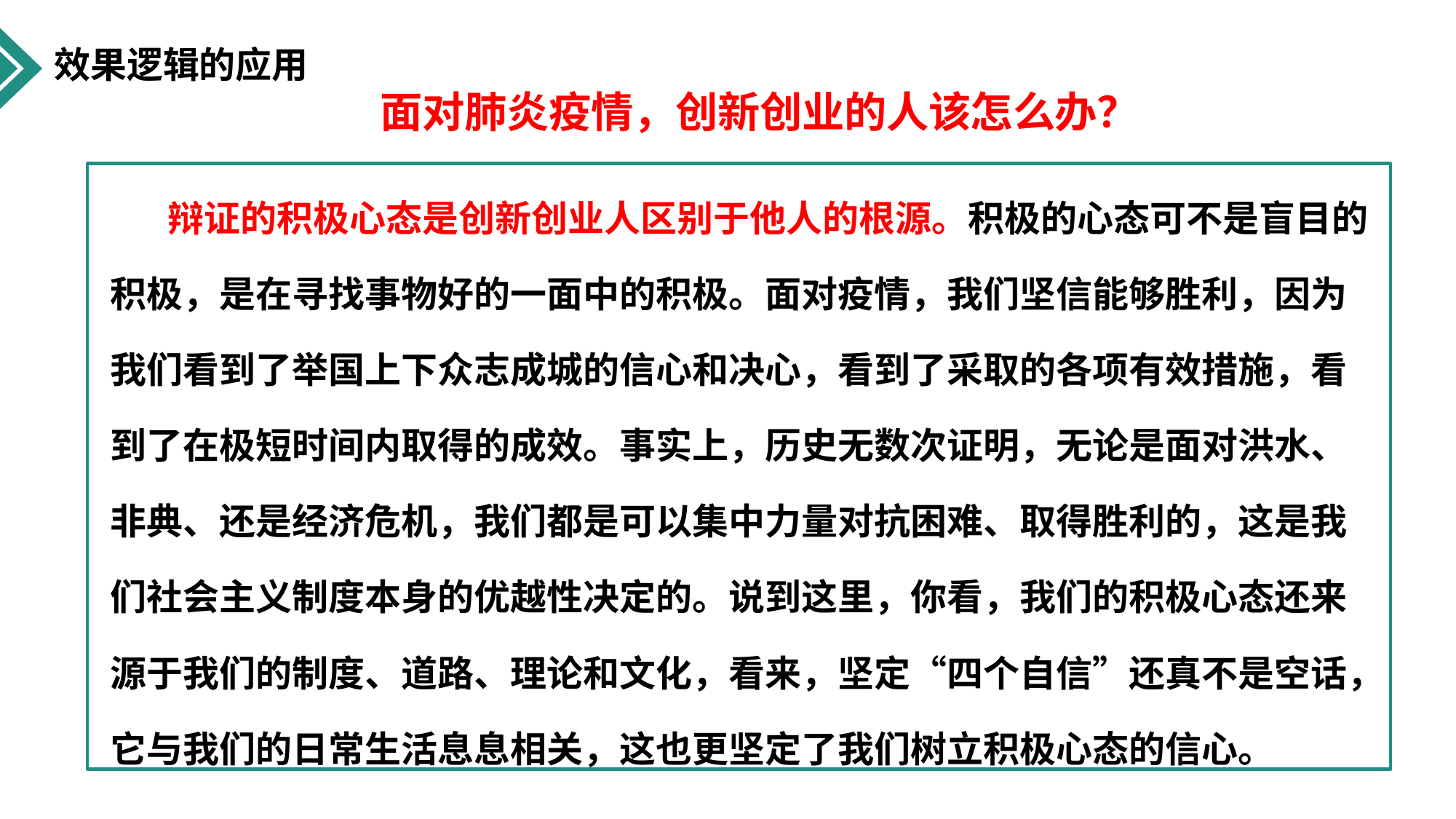

效果逻辑的应用
面对肺炎疫情，创新创业的人该怎么办？
      辩证的积极心态是创新创业人区别于他人的根源。积极的心态可不是盲目的积极，是在寻找事物好的一面中的积极。面对疫情，我们坚信能够胜利，因为我们看到了举国上下众志成城的信心和决心，看到了采取的各项有效措施，看到了在极短时间内取得的成效。事实上，历史无数次证明，无论是面对洪水、非典、还是经济危机，我们都是可以集中力量对抗困难、取得胜利的，这是我们社会主义制度本身的优越性决定的。说到这里，你看，我们的积极心态还来源于我们的制度、道路、理论和文化，看来，坚定“四个自信”还真不是空话，它与我们的日常生活息息相关，这也更坚定了我们树立积极心态的信心。